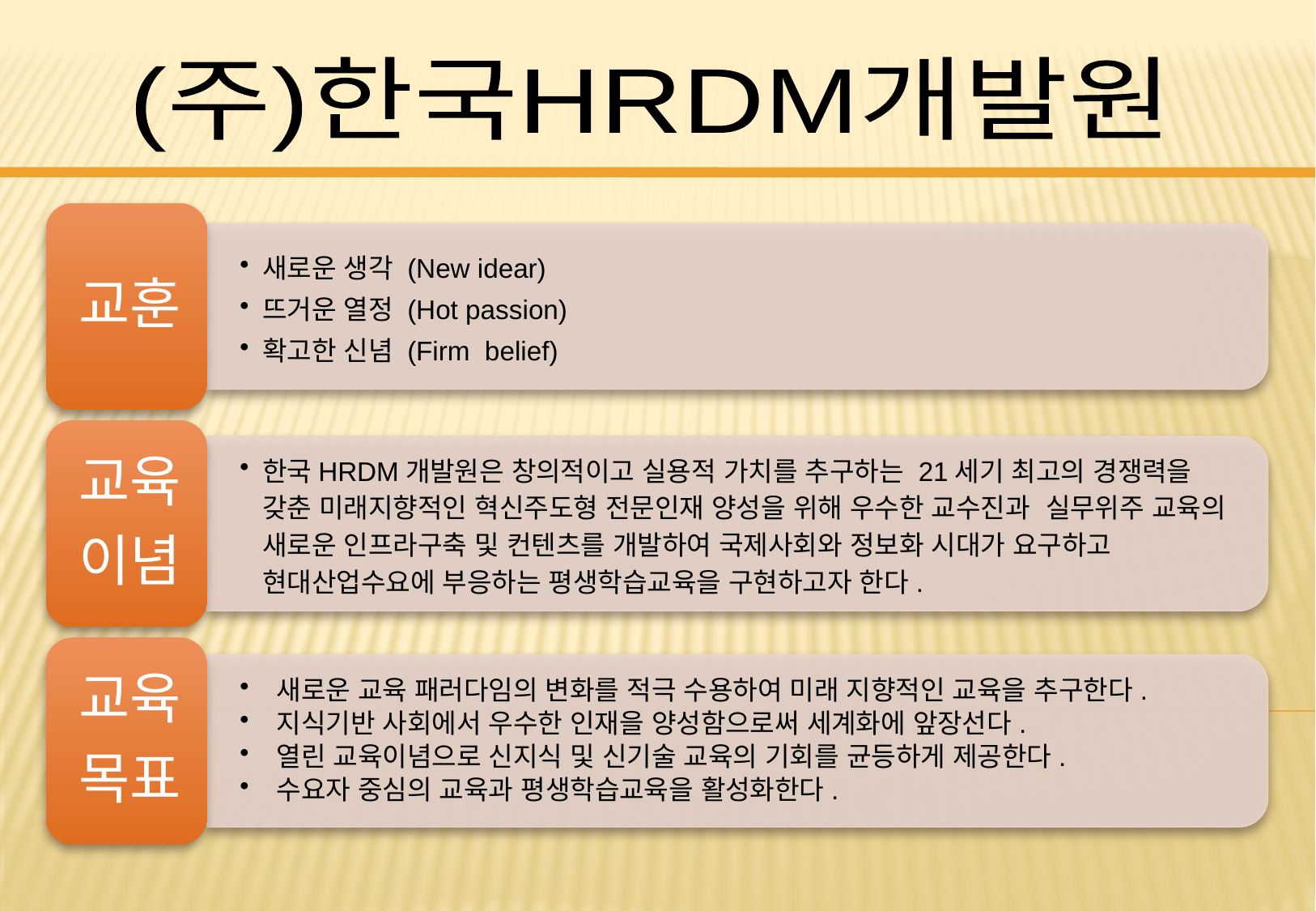

(주)한국HRDM개발원
새로운 생각 (New idear)
뜨거운 열정 (Hot passion)
확고한 신념 (Firm  belief)
교훈
한국HRDM개발원은 창의적이고 실용적 가치를 추구하는 21세기 최고의 경쟁력을 갖춘 미래지향적인 혁신주도형 전문인재 양성을 위해 우수한 교수진과  실무위주 교육의 새로운 인프라구축 및 컨텐츠를 개발하여 국제사회와 정보화 시대가 요구하고 현대산업수요에 부응하는 평생학습교육을 구현하고자 한다.
교육
이념
 새로운 교육 패러다임의 변화를 적극 수용하여 미래 지향적인 교육을 추구한다.
 지식기반 사회에서 우수한 인재을 양성함으로써 세계화에 앞장선다.
 열린 교육이념으로 신지식 및 신기술 교육의 기회를 균등하게 제공한다.
 수요자 중심의 교육과 평생학습교육을 활성화한다.
교육
목표